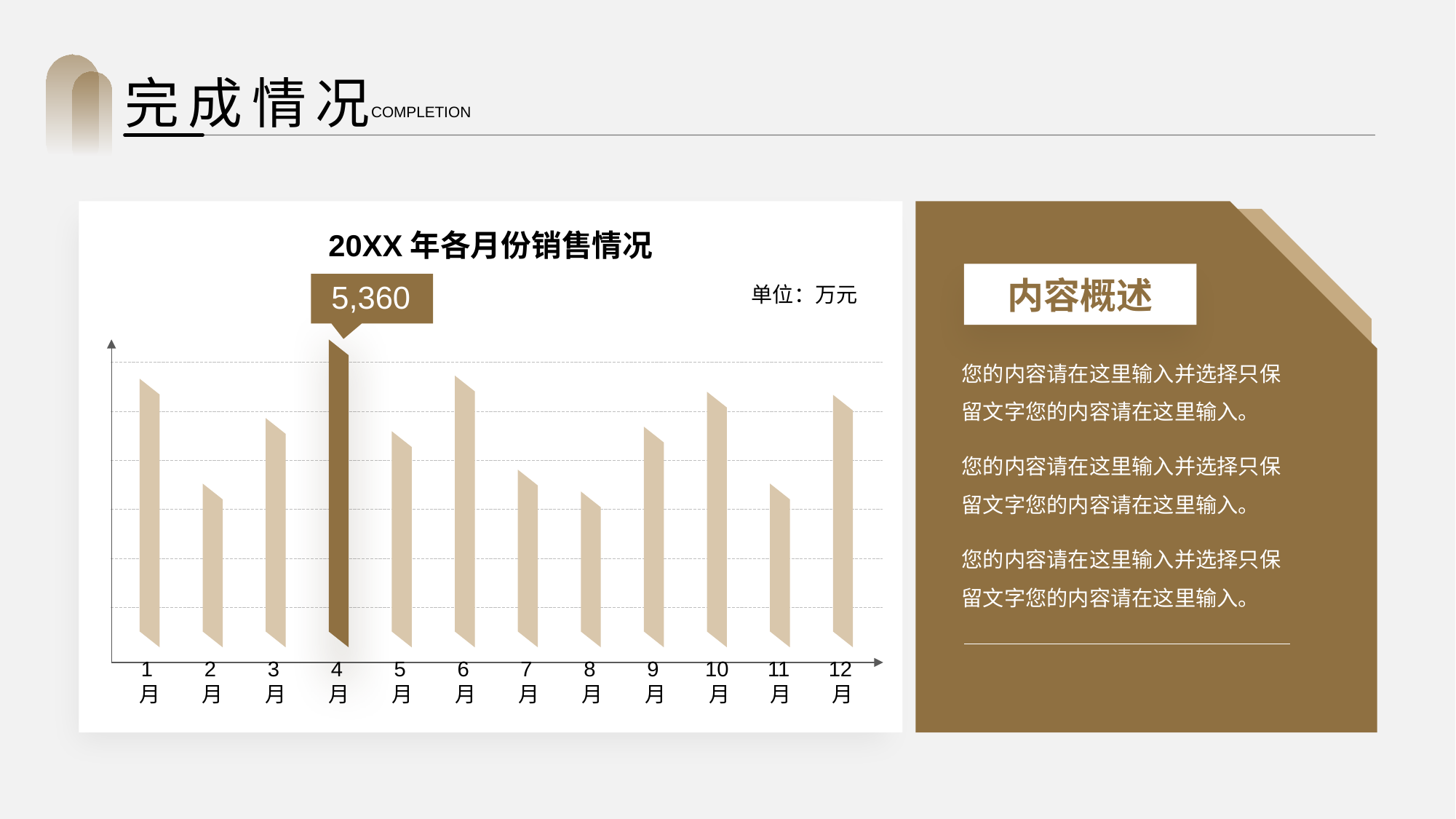

完成情况
COMPLETION

20XX年各月份销售情况

5,360
单位：万元

1月
2月
3月
4月
5月
6月
7月
8月
9月
10月
11月
12月

内容概述
您的内容请在这里输入并选择只保留文字您的内容请在这里输入。
您的内容请在这里输入并选择只保留文字您的内容请在这里输入。
您的内容请在这里输入并选择只保留文字您的内容请在这里输入。